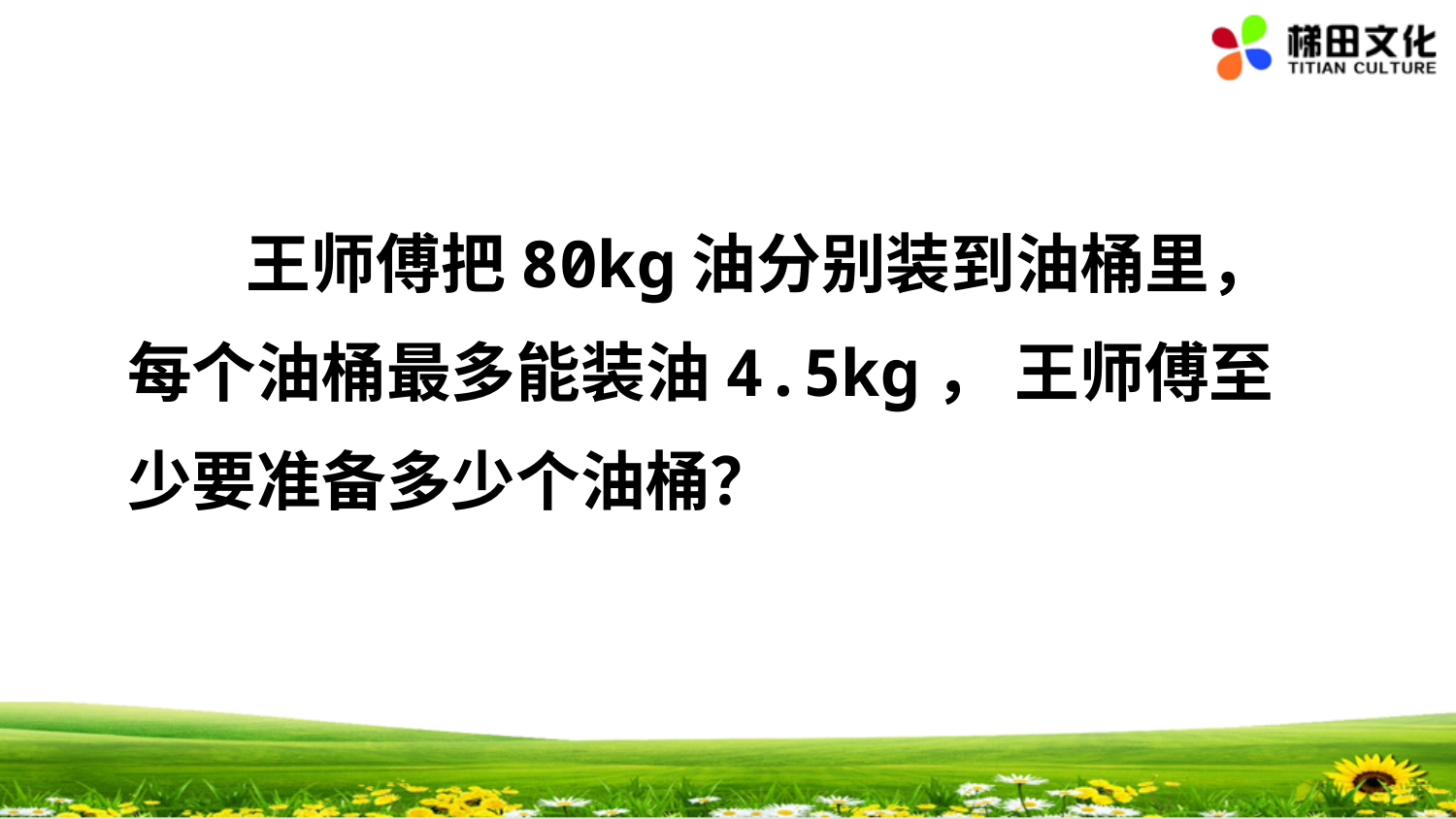

王师傅把80kg油分别装到油桶里，每个油桶最多能装油4.5kg， 王师傅至少要准备多少个油桶？